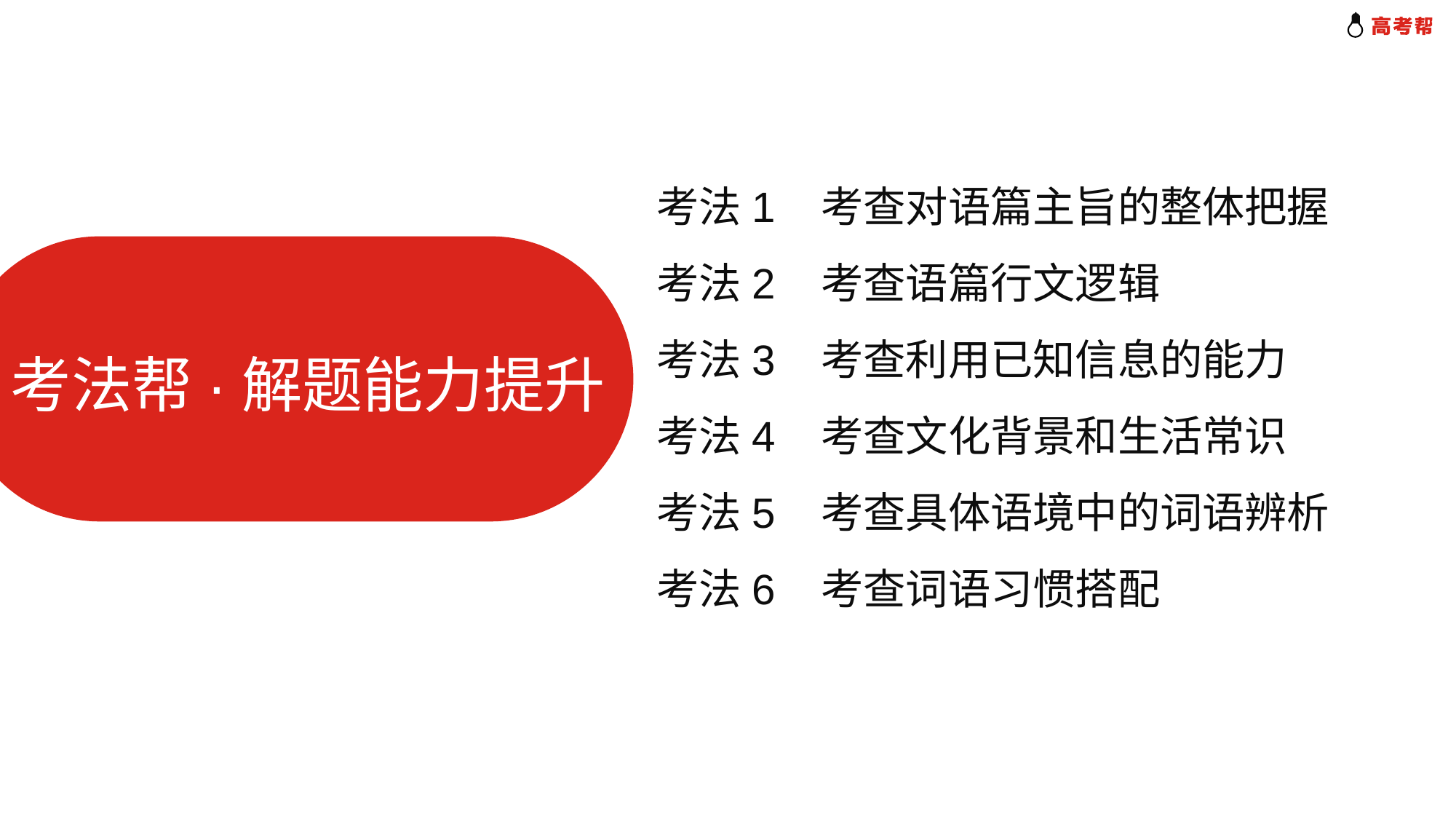

考法1   考查对语篇主旨的整体把握
考法2   考查语篇行文逻辑
考法3   考查利用已知信息的能力
考法4   考查文化背景和生活常识
考法5   考查具体语境中的词语辨析
考法6   考查词语习惯搭配
考法帮·解题能力提升